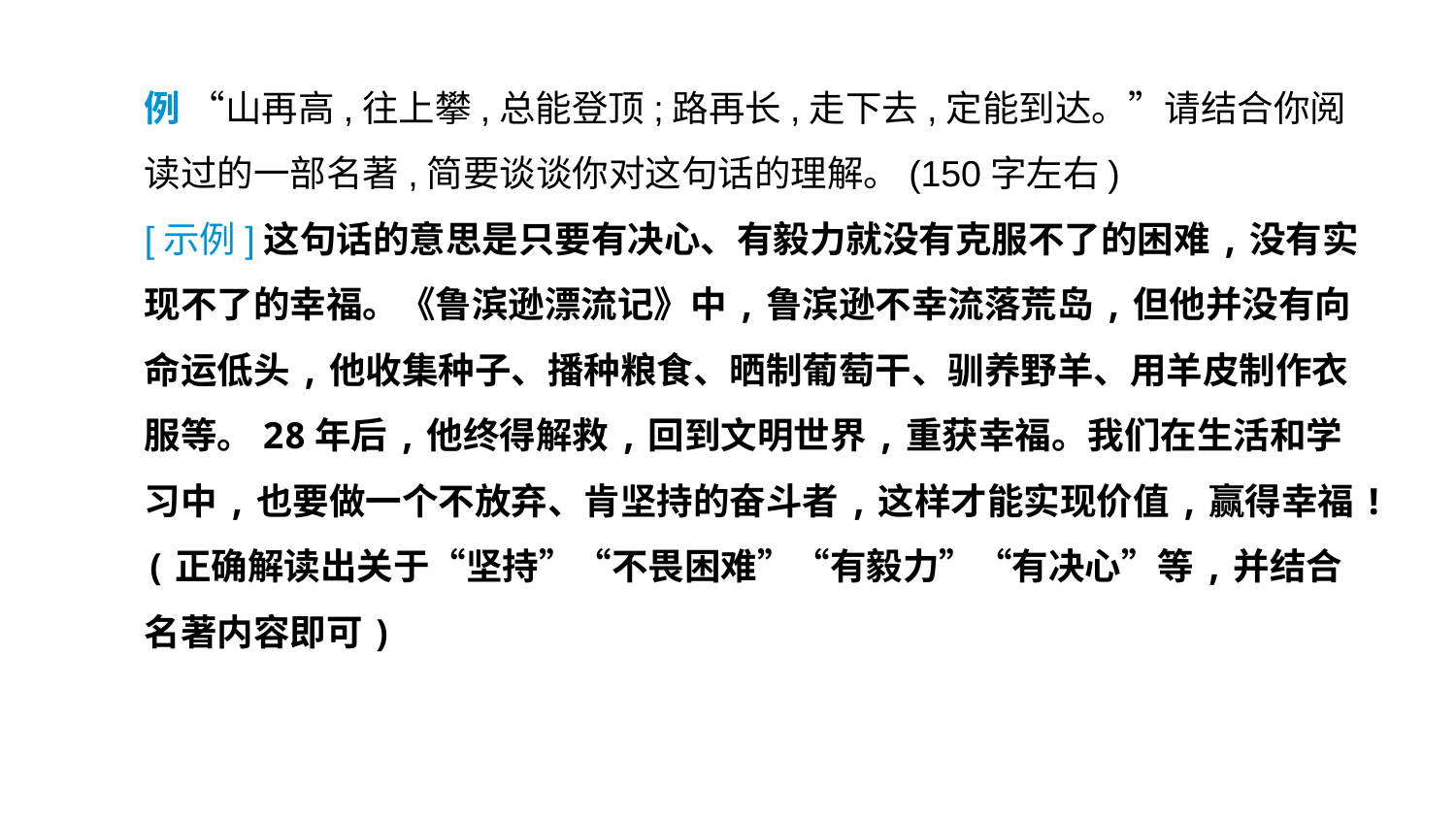

例 “山再高,往上攀,总能登顶;路再长,走下去,定能到达。”请结合你阅读过的一部名著,简要谈谈你对这句话的理解。(150字左右)
[示例]这句话的意思是只要有决心、有毅力就没有克服不了的困难,没有实现不了的幸福。《鲁滨逊漂流记》中,鲁滨逊不幸流落荒岛,但他并没有向命运低头,他收集种子、播种粮食、晒制葡萄干、驯养野羊、用羊皮制作衣服等。28年后,他终得解救,回到文明世界,重获幸福。我们在生活和学习中,也要做一个不放弃、肯坚持的奋斗者,这样才能实现价值,赢得幸福!(正确解读出关于“坚持”“不畏困难”“有毅力”“有决心”等,并结合名著内容即可)